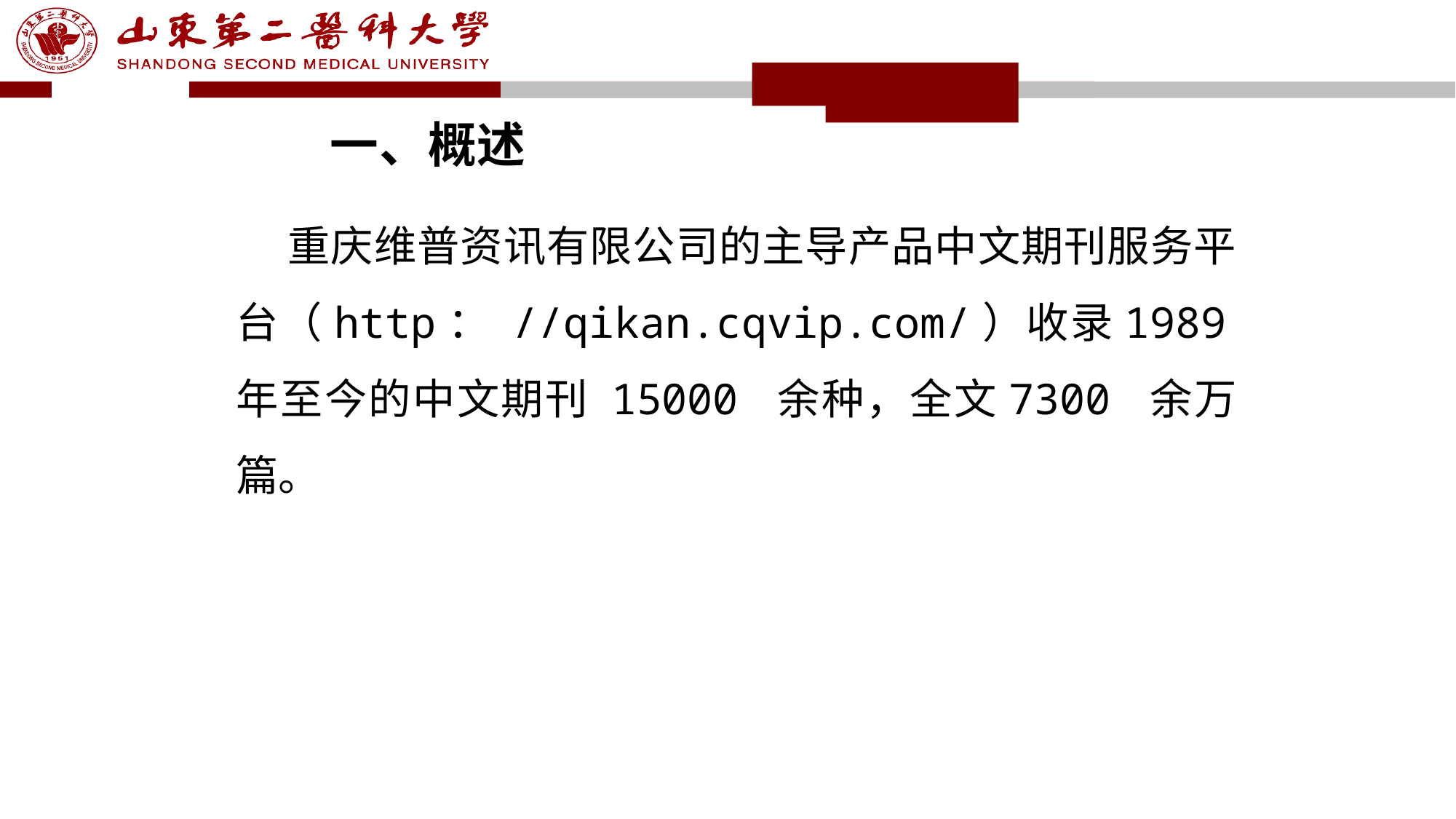

# 一、概述
    重庆维普资讯有限公司的主导产品中文期刊服务平台（http： //qikan.cqvip.com/）收录1989年至今的中文期刊 15000 余种，全文7300 余万篇。